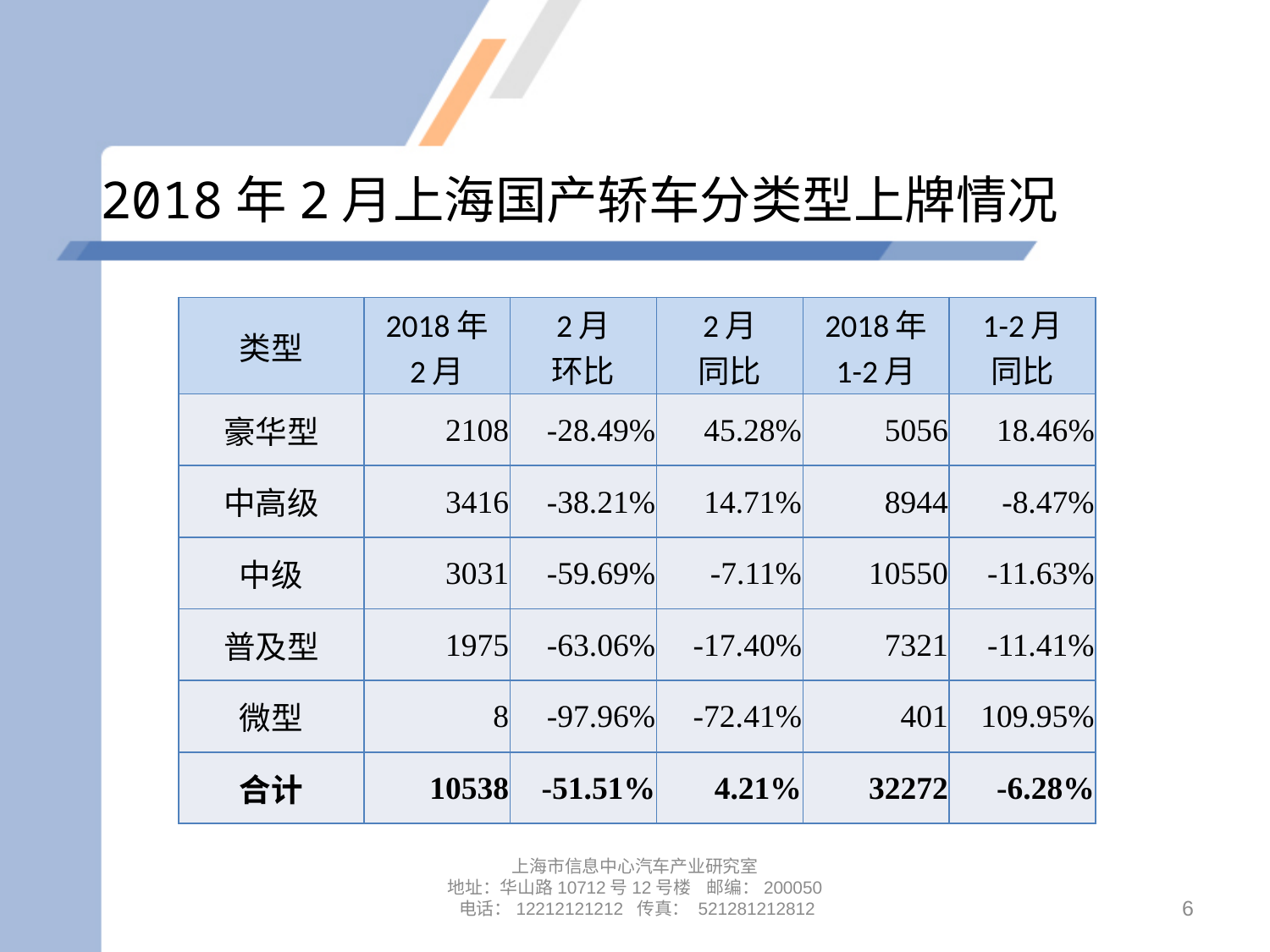

# 2018年2月上海国产轿车分类型上牌情况
| 类型 | 2018年 2月 | 2月 环比 | 2月 同比 | 2018年 1-2月 | 1-2月 同比 |
| --- | --- | --- | --- | --- | --- |
| 豪华型 | 2108 | -28.49% | 45.28% | 5056 | 18.46% |
| 中高级 | 3416 | -38.21% | 14.71% | 8944 | -8.47% |
| 中级 | 3031 | -59.69% | -7.11% | 10550 | -11.63% |
| 普及型 | 1975 | -63.06% | -17.40% | 7321 | -11.41% |
| 微型 | 8 | -97.96% | -72.41% | 401 | 109.95% |
| 合计 | 10538 | -51.51% | 4.21% | 32272 | -6.28% |
上海市信息中心汽车产业研究室
地址：华山路10712号12号楼    邮编：200050  电话：12212121212  传真： 521281212812

6